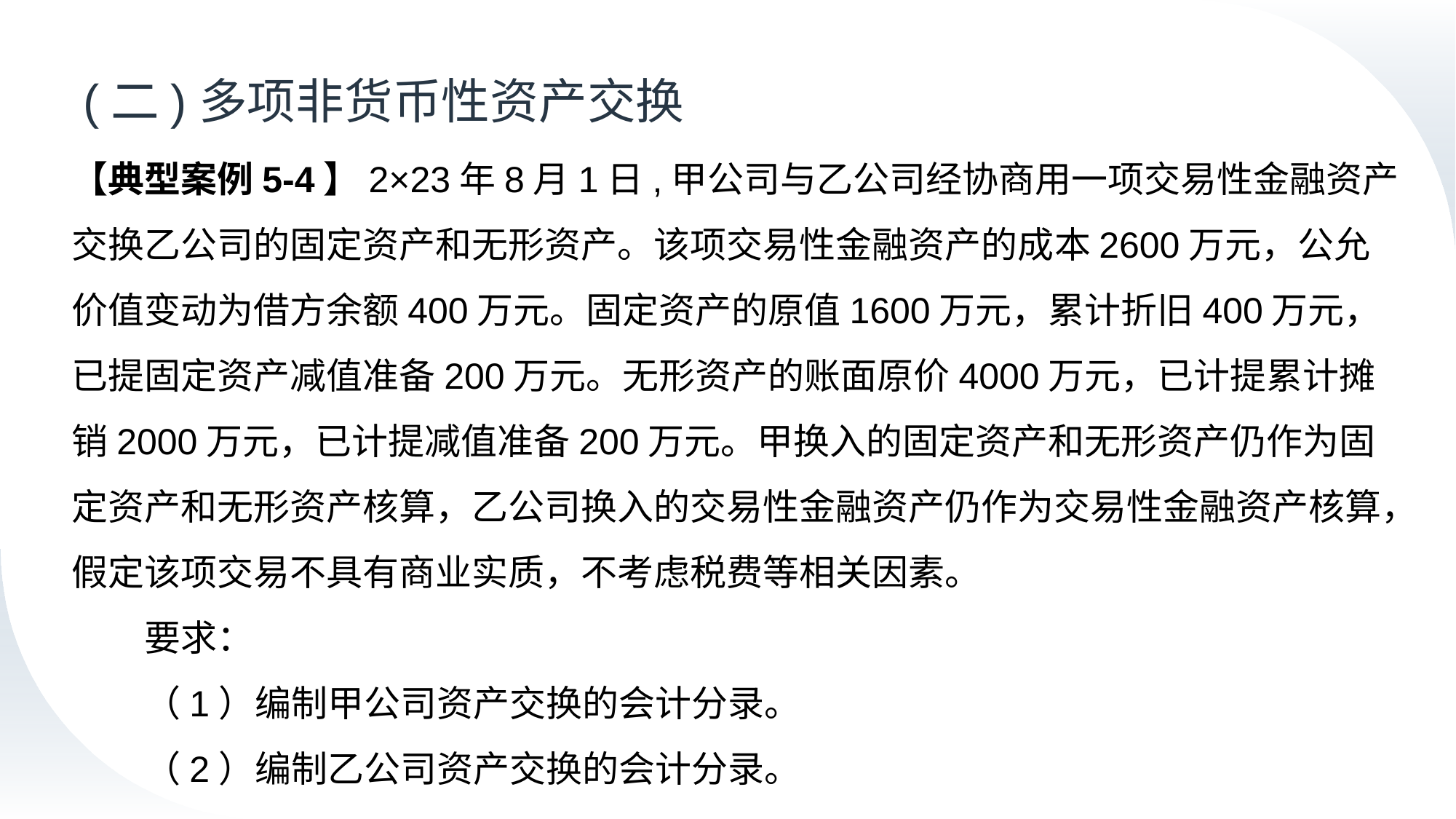

# (二)多项非货币性资产交换
【典型案例5-4】2×23年8月1日,甲公司与乙公司经协商用一项交易性金融资产交换乙公司的固定资产和无形资产。该项交易性金融资产的成本2600万元，公允价值变动为借方余额400万元。固定资产的原值1600万元，累计折旧400万元，已提固定资产减值准备200万元。无形资产的账面原价4000万元，已计提累计摊销2000万元，已计提减值准备200万元。甲换入的固定资产和无形资产仍作为固定资产和无形资产核算，乙公司换入的交易性金融资产仍作为交易性金融资产核算，假定该项交易不具有商业实质，不考虑税费等相关因素。
要求：
（1）编制甲公司资产交换的会计分录。
（2）编制乙公司资产交换的会计分录。